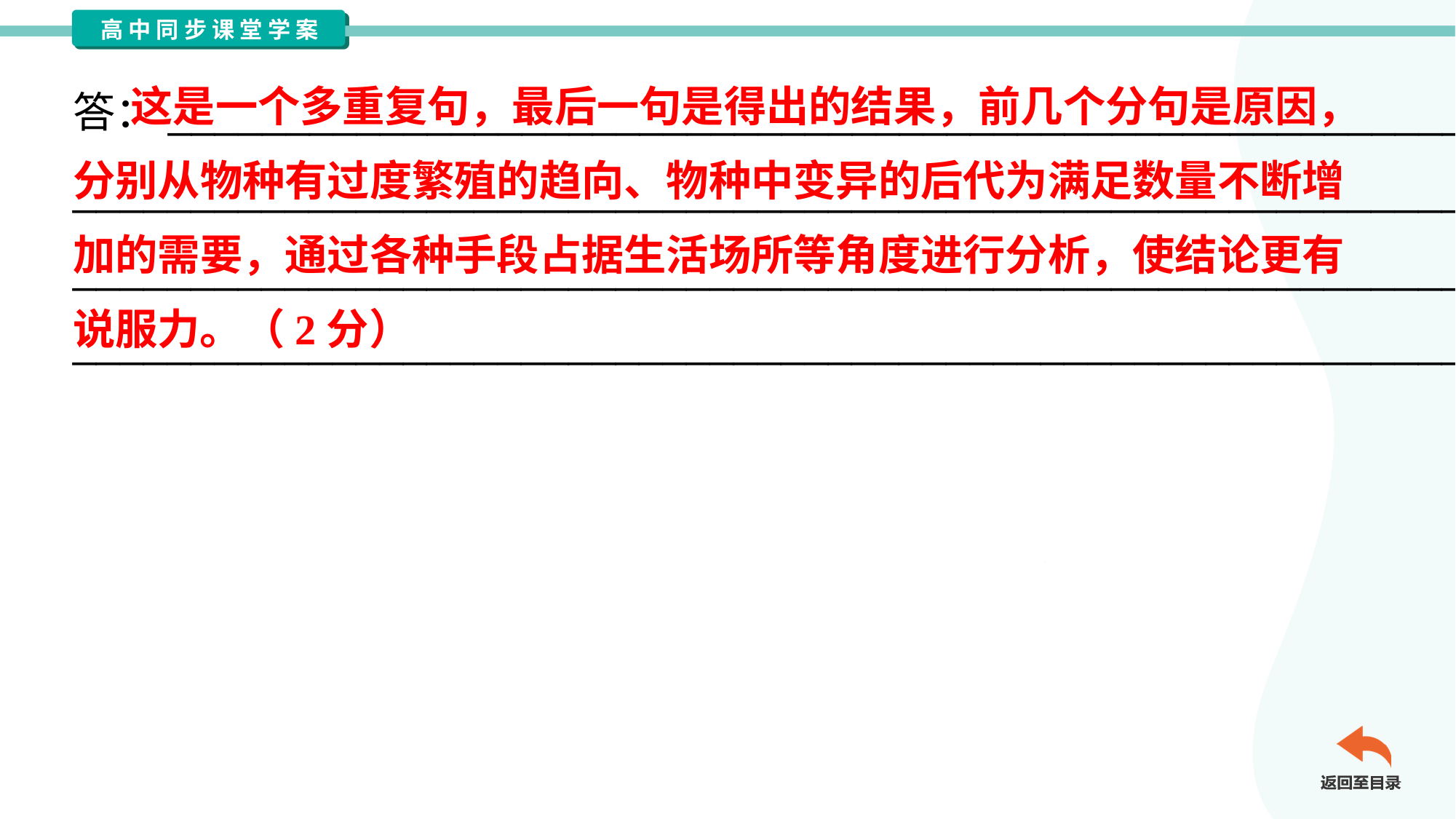

这是一个多重复句，最后一句是得出的结果，前几个分句是原因，
分别从物种有过度繁殖的趋向、物种中变异的后代为满足数量不断增
加的需要，通过各种手段占据生活场所等角度进行分析，使结论更有
说服力。（2分）
答：_________________________________________________________
_____________________________________________________________
_____________________________________________________________
_____________________________________________________________